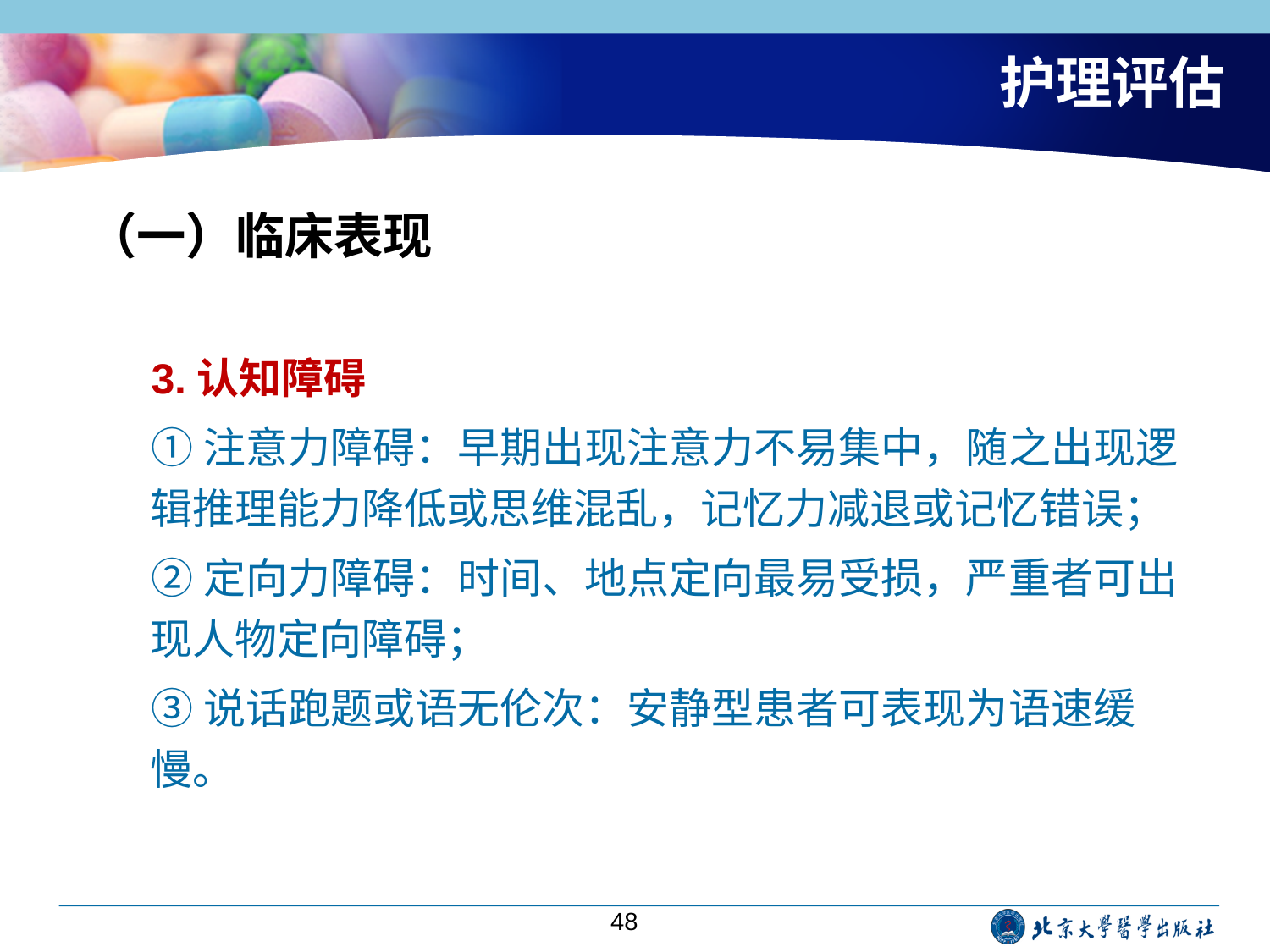

# 护理评估
（一）临床表现

3.认知障碍
①注意力障碍：早期出现注意力不易集中，随之出现逻辑推理能力降低或思维混乱，记忆力减退或记忆错误；
②定向力障碍：时间、地点定向最易受损，严重者可出现人物定向障碍；
③说话跑题或语无伦次：安静型患者可表现为语速缓慢。
48